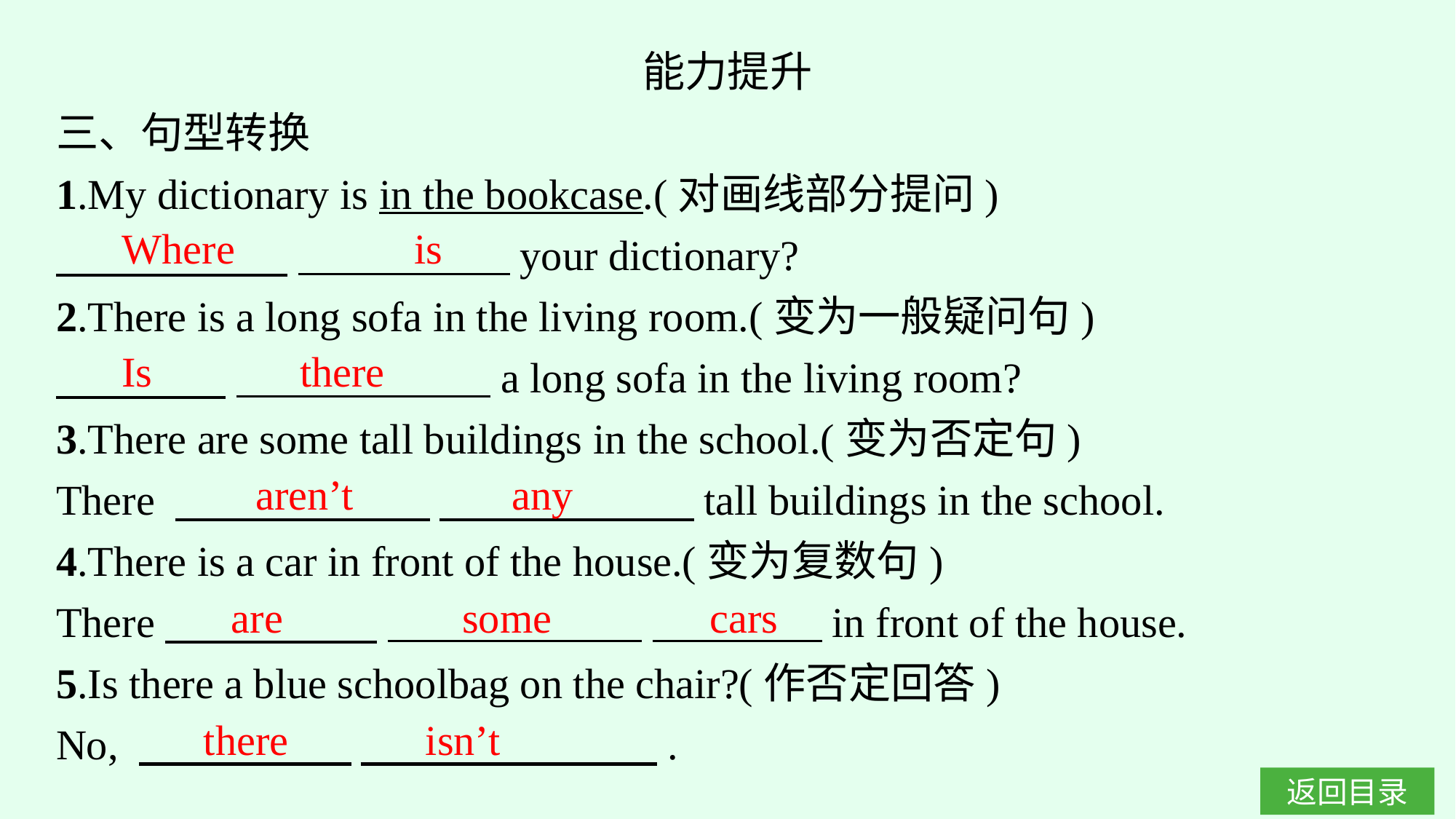

能力提升
三、句型转换
1.My dictionary is in the bookcase.(对画线部分提问)
　           　　 　　　　　your dictionary?
2.There is a long sofa in the living room.(变为一般疑问句)
　　　　 　　　　　　a long sofa in the living room?
3.There are some tall buildings in the school.(变为否定句)
There 　　　　　　 　　　　　　tall buildings in the school.
4.There is a car in front of the house.(变为复数句)
There　　　　　 　　　　　　 　　　　in front of the house.
5.Is there a blue schoolbag on the chair?(作否定回答)
No, 　　　　　 　　　　　　　.
Where                 is
Is              there
aren’t               any
are                 some               cars
there             isn’t